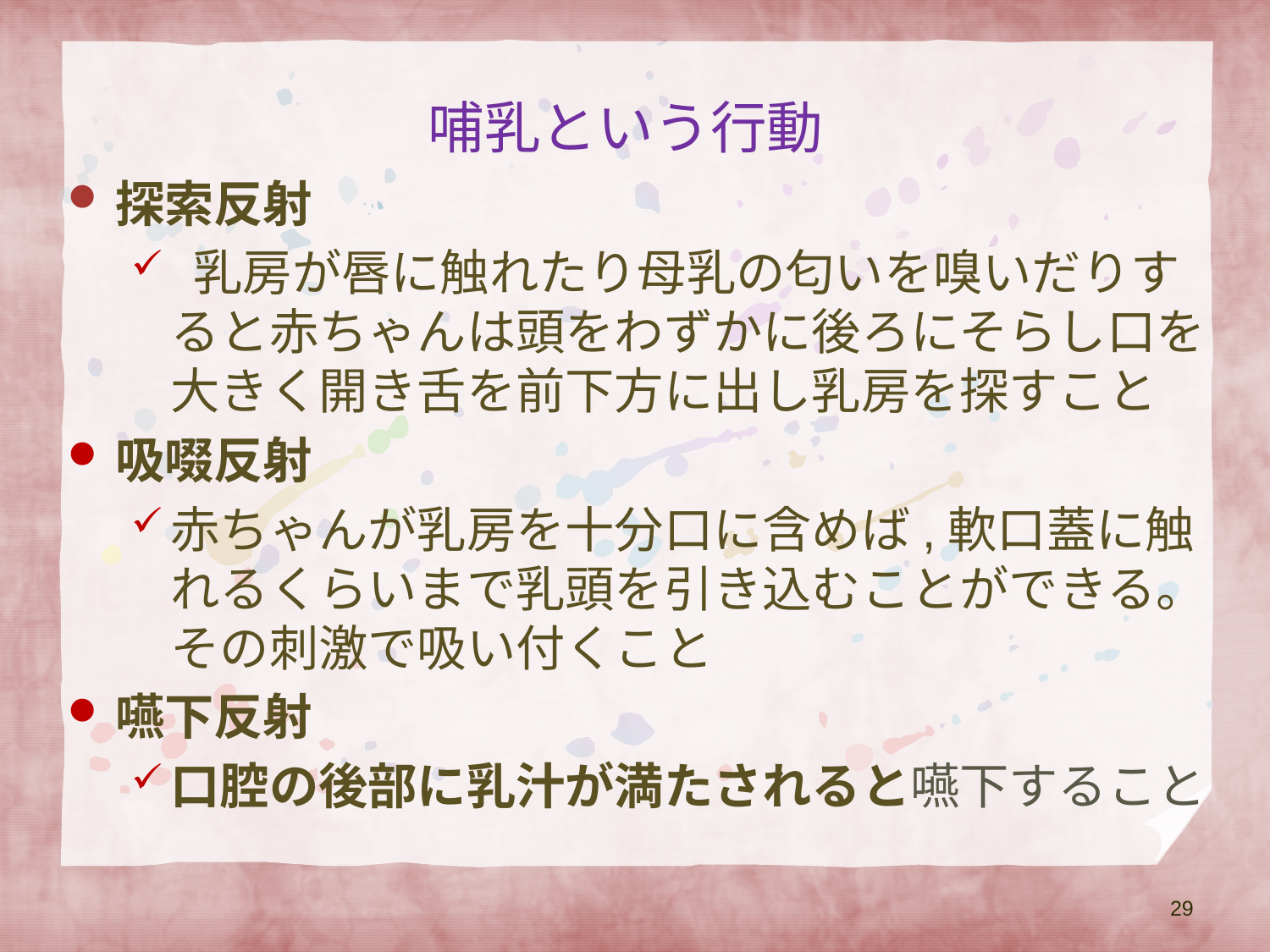

# 哺乳という行動
探索反射
 乳房が唇に触れたり母乳の匂いを嗅いだりすると赤ちゃんは頭をわずかに後ろにそらし口を大きく開き舌を前下方に出し乳房を探すこと
吸啜反射
赤ちゃんが乳房を十分口に含めば,軟口蓋に触れるくらいまで乳頭を引き込むことができる。その刺激で吸い付くこと
嚥下反射
口腔の後部に乳汁が満たされると嚥下すること

29